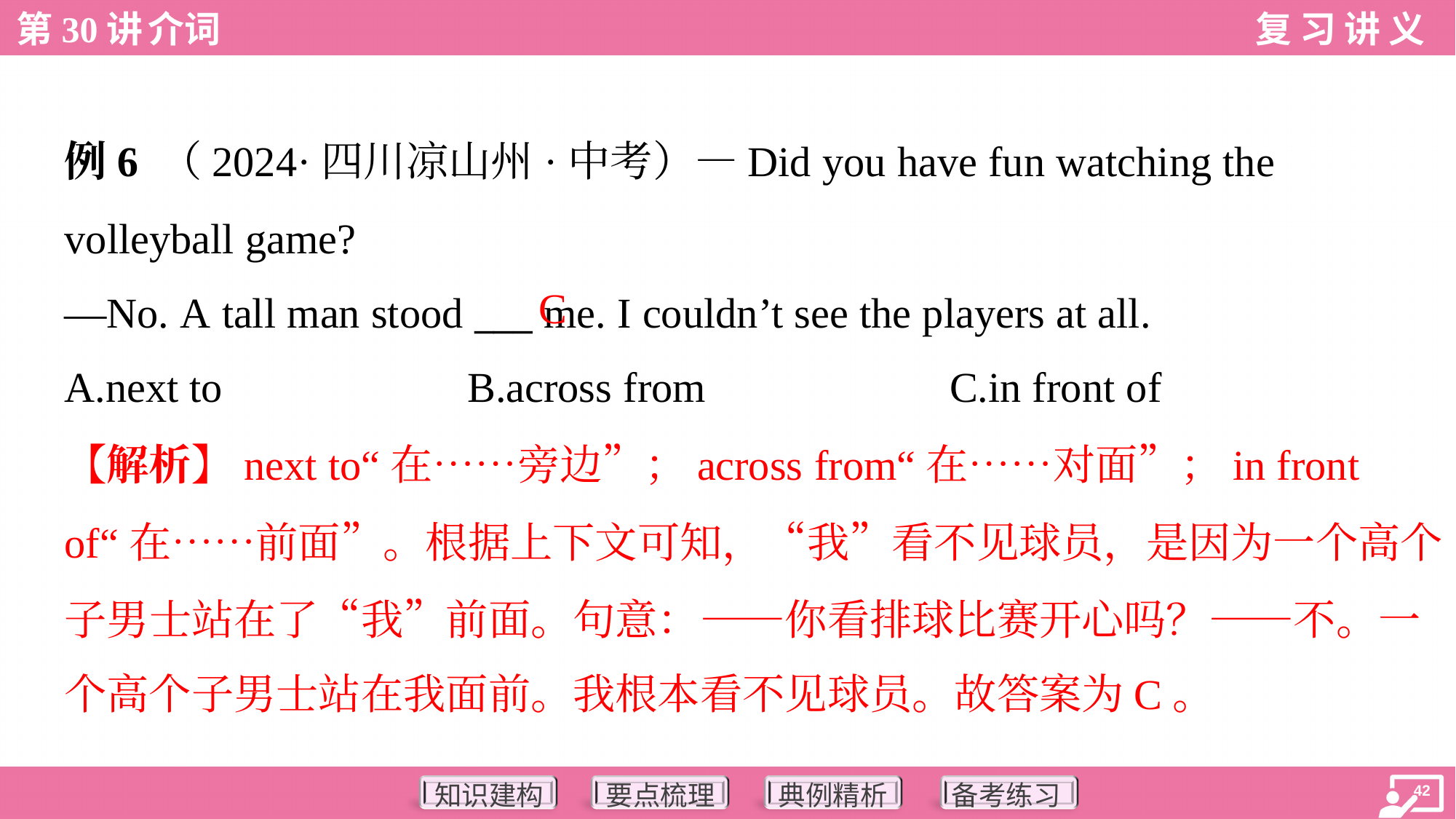

例6 （2024·四川凉山州·中考）—Did you have fun watching the
volleyball game?
—No. A tall man stood ___ me. I couldn’t see the players at all.
C
A.next to	B.across from	C.in front of
【解析】next to“在……旁边”；across from“在……对面”；in front
of“在……前面”。根据上下文可知，“我”看不见球员，是因为一个高个
子男士站在了“我”前面。句意：——你看排球比赛开心吗？——不。一
个高个子男士站在我面前。我根本看不见球员。故答案为C。